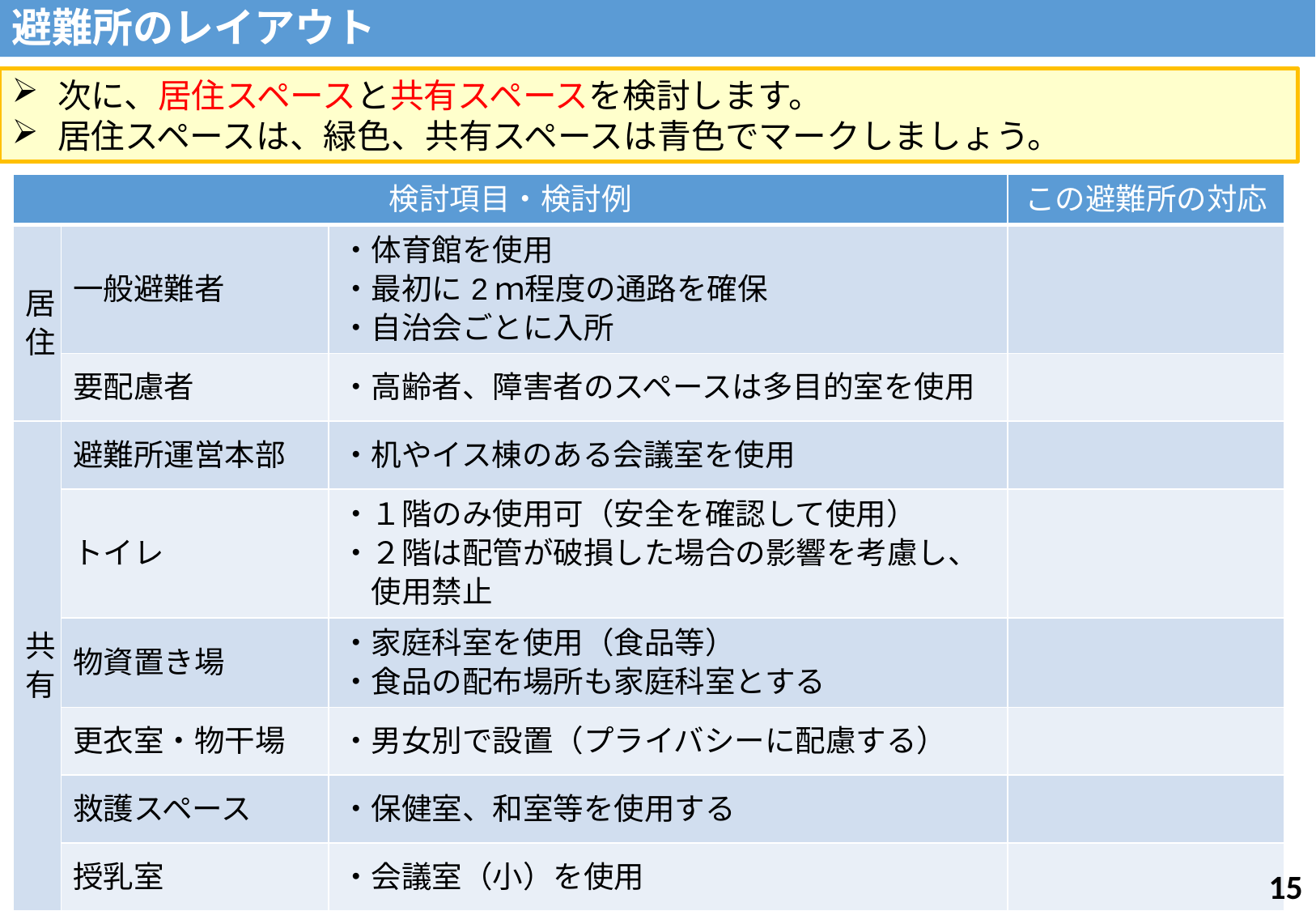

避難所のレイアウト

次に、居住スペースと共有スペースを検討します。
居住スペースは、緑色、共有スペースは青色でマークしましょう。
| 検討項目・検討例 |  |  | この避難所の対応 |
| --- | --- | --- | --- |
| 居住 | 一般避難者 | ・体育館を使用　 ・最初に2ｍ程度の通路を確保 ・自治会ごとに入所 |  |
|  | 要配慮者 | ・高齢者、障害者のスペースは多目的室を使用 |  |
| 共有 | 避難所運営本部 | ・机やイス棟のある会議室を使用 |  |
|  | トイレ | ・１階のみ使用可（安全を確認して使用） ・２階は配管が破損した場合の影響を考慮し、 　使用禁止 |  |
|  | 物資置き場 | ・家庭科室を使用（食品等） ・食品の配布場所も家庭科室とする |  |
|  | 更衣室・物干場 | ・男女別で設置（プライバシーに配慮する） |  |
|  | 救護スペース | ・保健室、和室等を使用する |  |
|  | 授乳室 | ・会議室（小）を使用 |  |
15